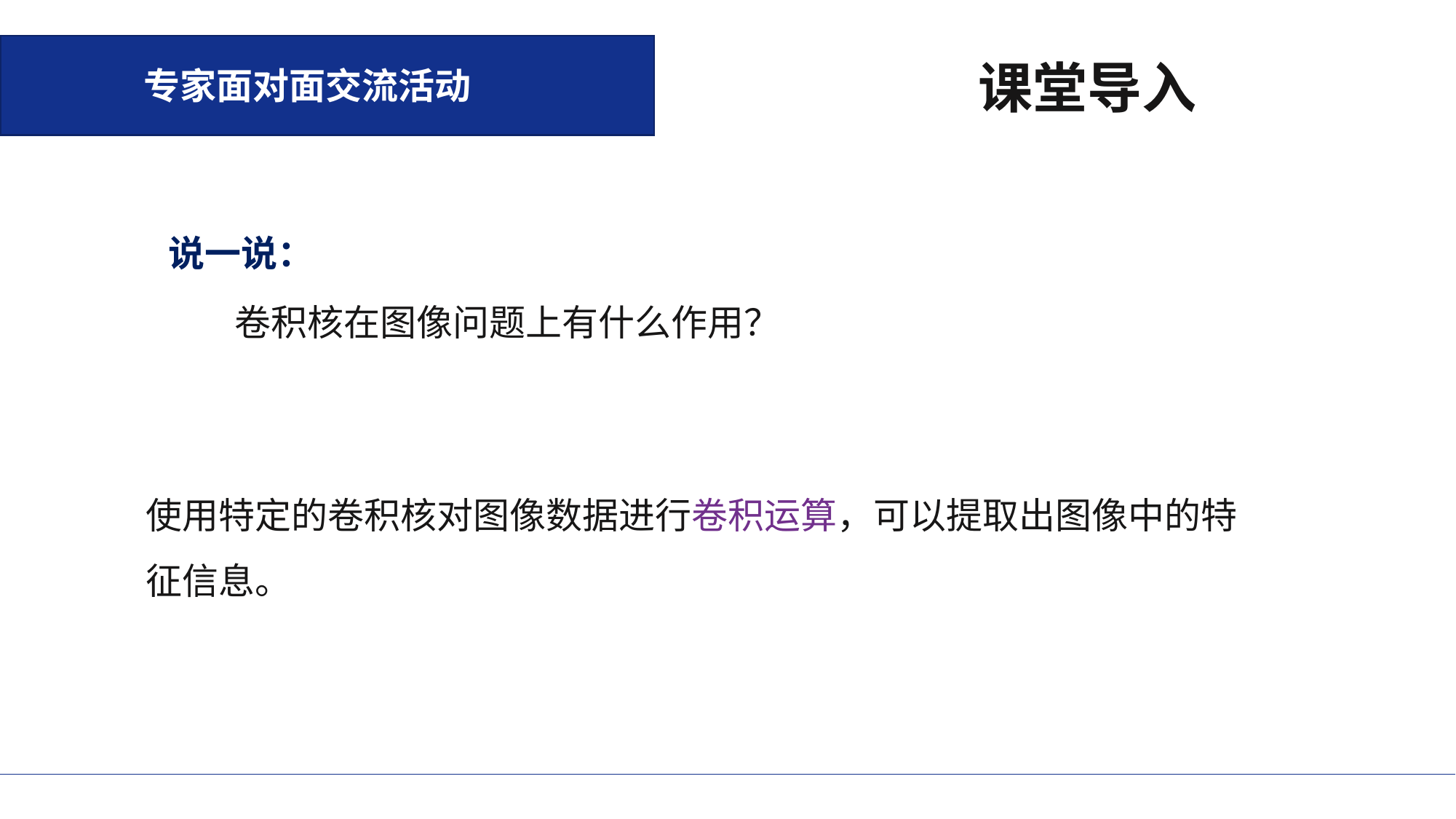

专家面对面交流活动
课堂导入

说一说：

       卷积核在图像问题上有什么作用？
使用特定的卷积核对图像数据进行卷积运算，可以提取出图像中的特征信息。